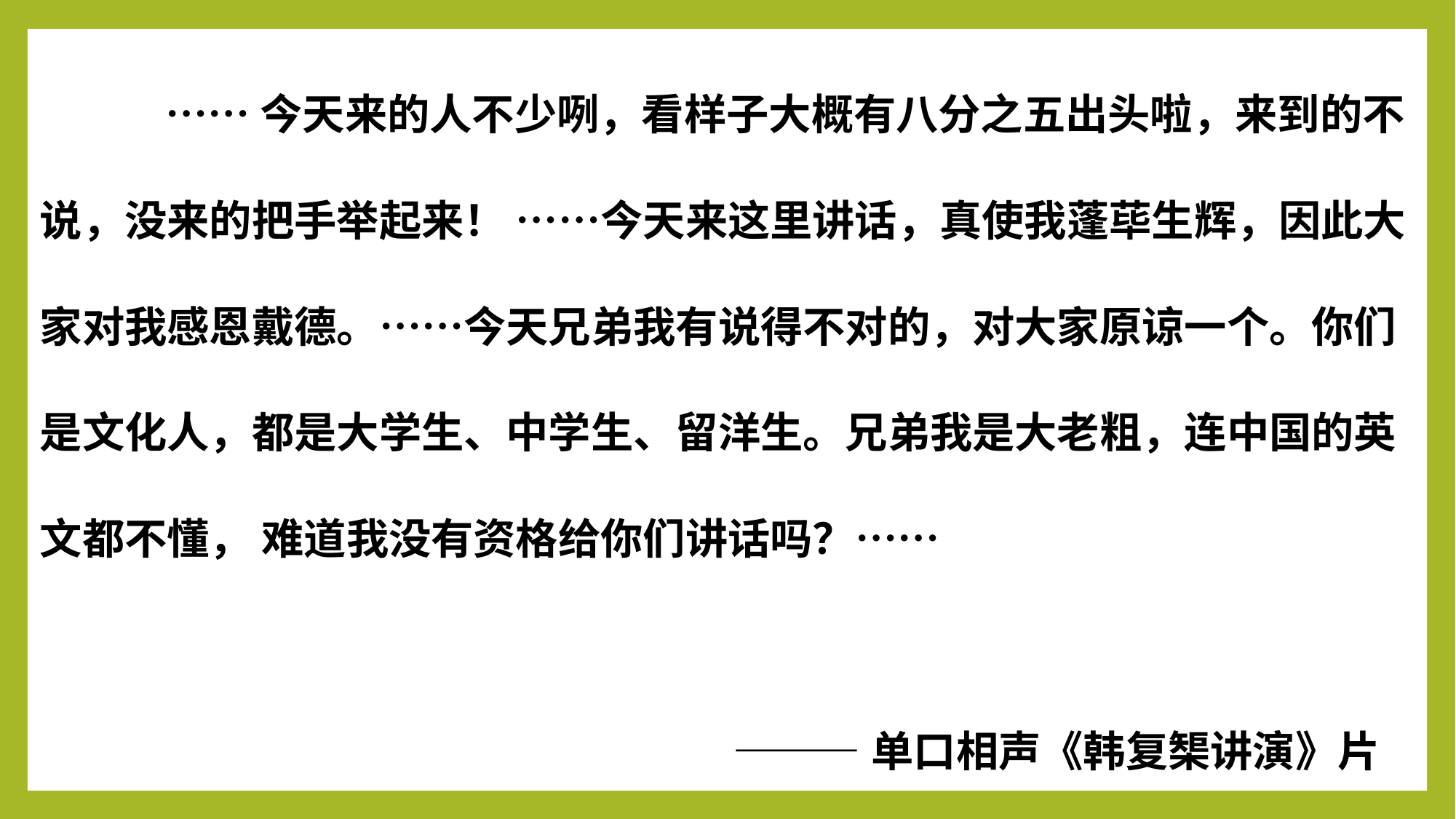

……今天来的人不少咧，看样子大概有八分之五出头啦，来到的不说，没来的把手举起来！ ……今天来这里讲话，真使我蓬荜生辉，因此大家对我感恩戴德。……今天兄弟我有说得不对的，对大家原谅一个。你们是文化人，都是大学生、中学生、留洋生。兄弟我是大老粗，连中国的英文都不懂， 难道我没有资格给你们讲话吗？……

                                                                        ———单口相声《韩复榘讲演》片段